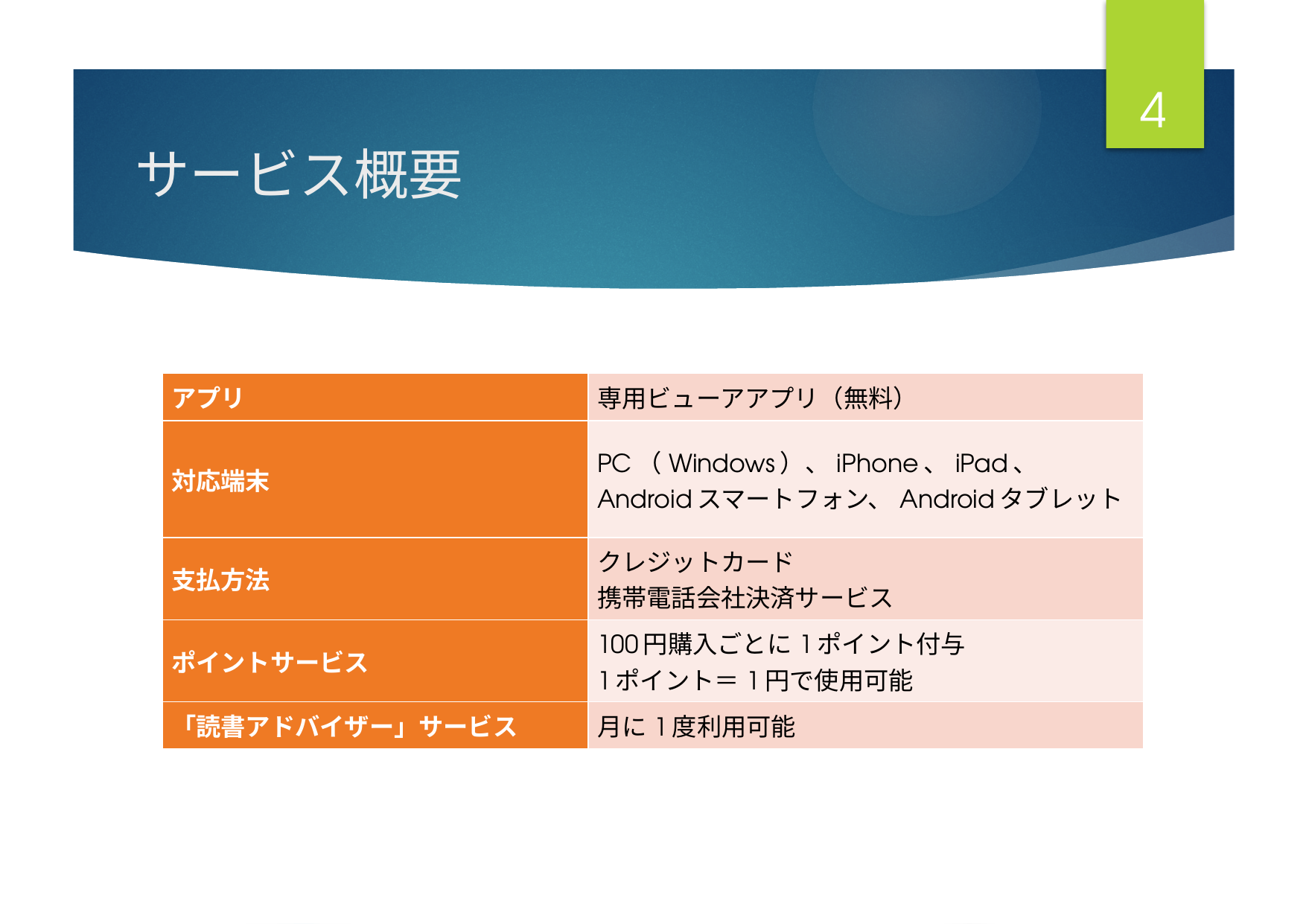

4
# サービス概要
| アプリ | 専用ビューアアプリ（無料） |
| --- | --- |
| 対応端末 | PC（Windows）、iPhone、iPad、 Androidスマートフォン、Androidタブレット |
| 支払方法 | クレジットカード 携帯電話会社決済サービス |
| ポイントサービス | 100円購入ごとに1ポイント付与 1ポイント＝1円で使用可能 |
| 「読書アドバイザー」サービス | 月に1度利用可能 |